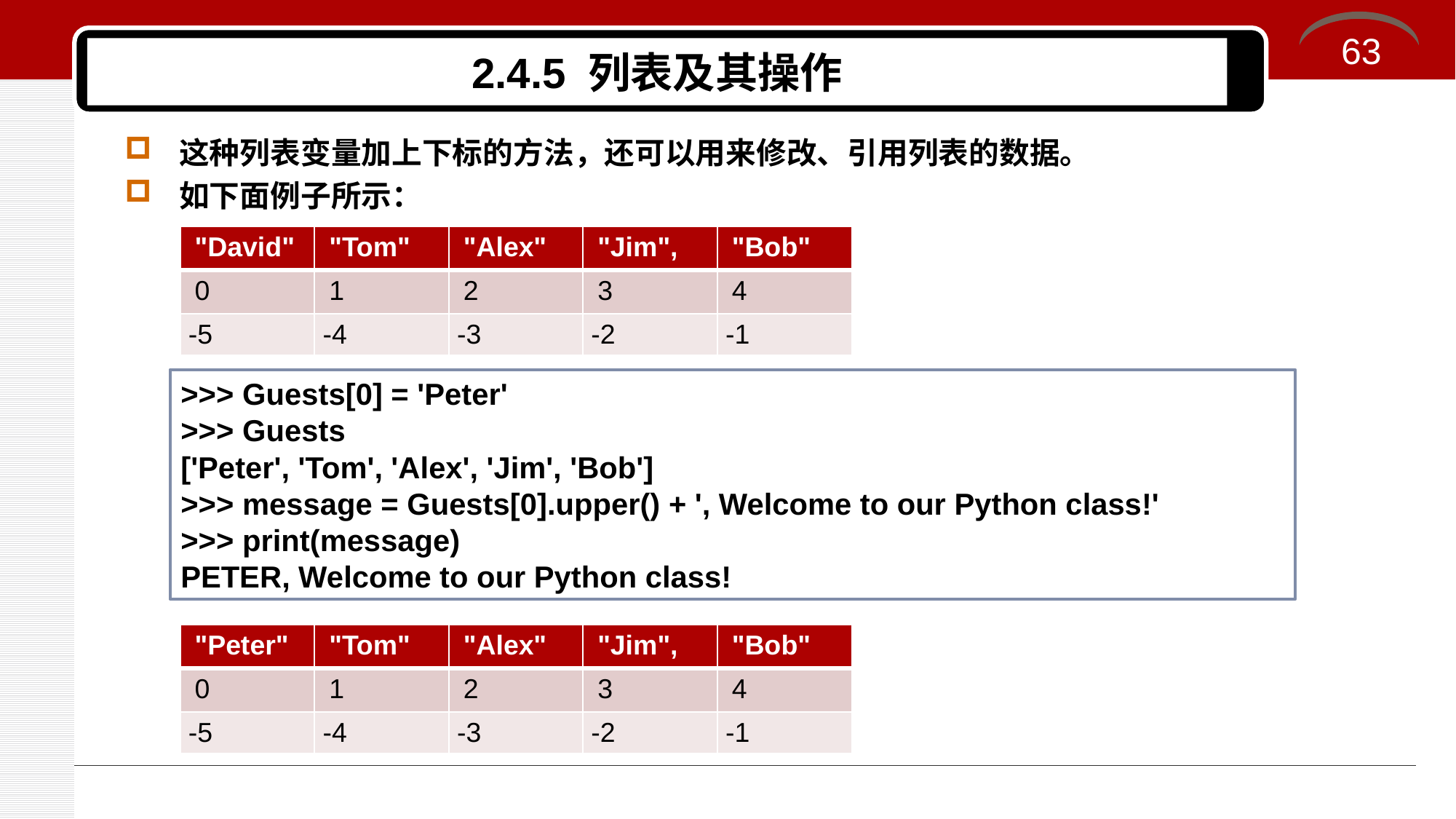

63
# 2.4.5 列表及其操作
这种列表变量加上下标的方法，还可以用来修改、引用列表的数据。
如下面例子所示：

| "David" | "Tom" | "Alex" | "Jim", | "Bob" |
| --- | --- | --- | --- | --- |
| 0 | 1 | 2 | 3 | 4 |
| -5 | -4 | -3 | -2 | -1 |
>>> Guests[0] = 'Peter'
>>> Guests
['Peter', 'Tom', 'Alex', 'Jim', 'Bob']
>>> message = Guests[0].upper() + ', Welcome to our Python class!'
>>> print(message)
PETER, Welcome to our Python class!
| "Peter" | "Tom" | "Alex" | "Jim", | "Bob" |
| --- | --- | --- | --- | --- |
| 0 | 1 | 2 | 3 | 4 |
| -5 | -4 | -3 | -2 | -1 |